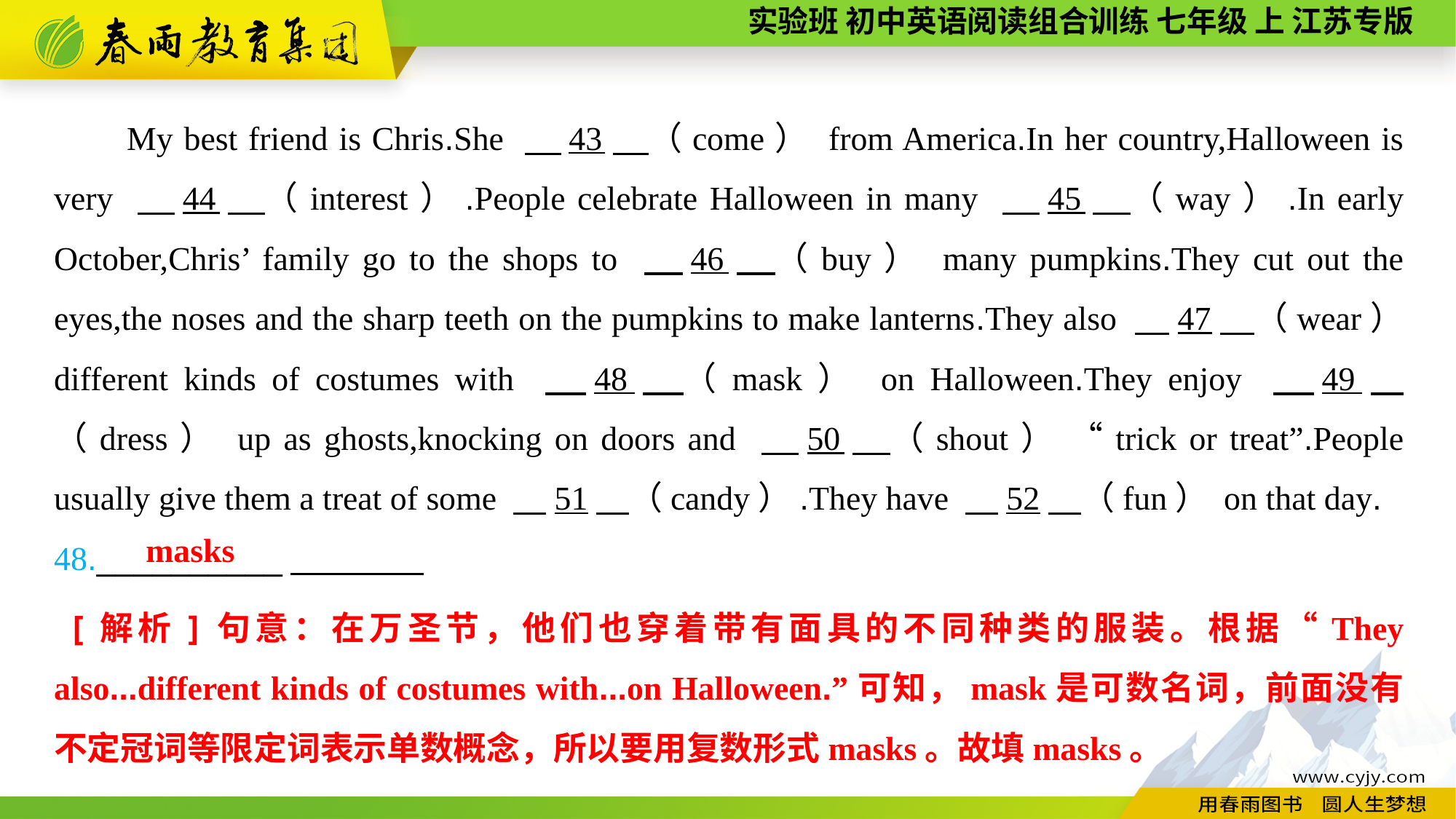

My best friend is Chris.She 　43　（come） from America.In her country,Halloween is very 　44　（interest）.People celebrate Halloween in many 　45　（way）.In early October,Chris’ family go to the shops to 　46　（buy） many pumpkins.They cut out the eyes,the noses and the sharp teeth on the pumpkins to make lanterns.They also 　47　（wear） different kinds of costumes with 　48　（mask） on Halloween.They enjoy 　49　（dress） up as ghosts,knocking on doors and 　50　（shout） “trick or treat”.People usually give them a treat of some 　51　（candy）.They have 　52　（fun） on that day.
48.__________
masks
 [解析]句意：在万圣节，他们也穿着带有面具的不同种类的服装。根据“They also...different kinds of costumes with...on Halloween.”可知，mask是可数名词，前面没有不定冠词等限定词表示单数概念，所以要用复数形式masks。故填masks。